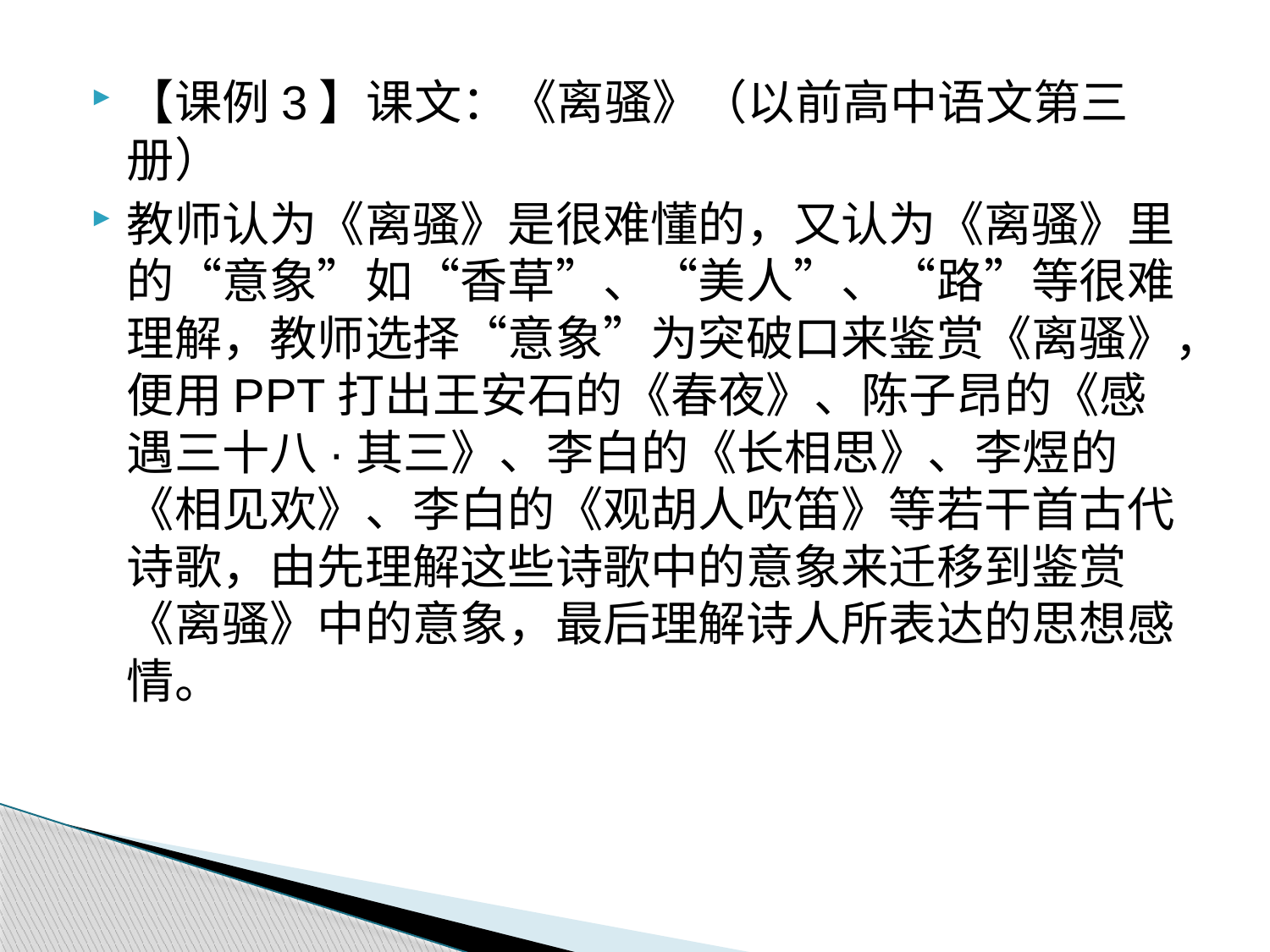

【课例3】课文：《离骚》（以前高中语文第三册）
教师认为《离骚》是很难懂的，又认为《离骚》里的“意象”如“香草”、“美人”、“路”等很难理解，教师选择“意象”为突破口来鉴赏《离骚》，便用PPT打出王安石的《春夜》、陈子昂的《感遇三十八·其三》、李白的《长相思》、李煜的《相见欢》、李白的《观胡人吹笛》等若干首古代诗歌，由先理解这些诗歌中的意象来迁移到鉴赏《离骚》中的意象，最后理解诗人所表达的思想感情。